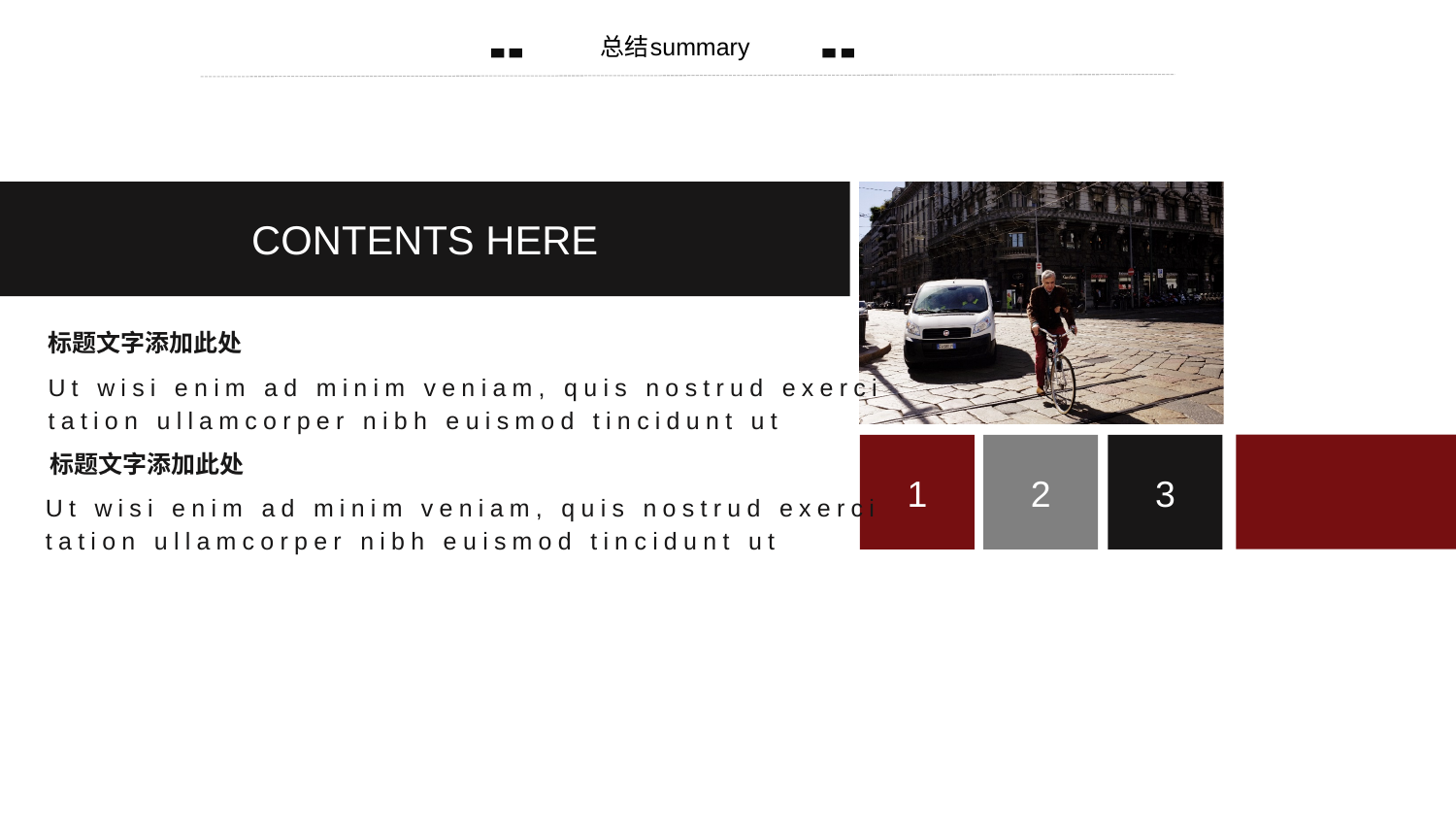

summary
总结

CONTENTS HERE

1
2
3
标题文字添加此处

Ut wisi enim ad minim veniam, quis nostrud exerci tation ullamcorper nibh euismod tincidunt ut
标题文字添加此处

Ut wisi enim ad minim veniam, quis nostrud exerci tation ullamcorper nibh euismod tincidunt ut